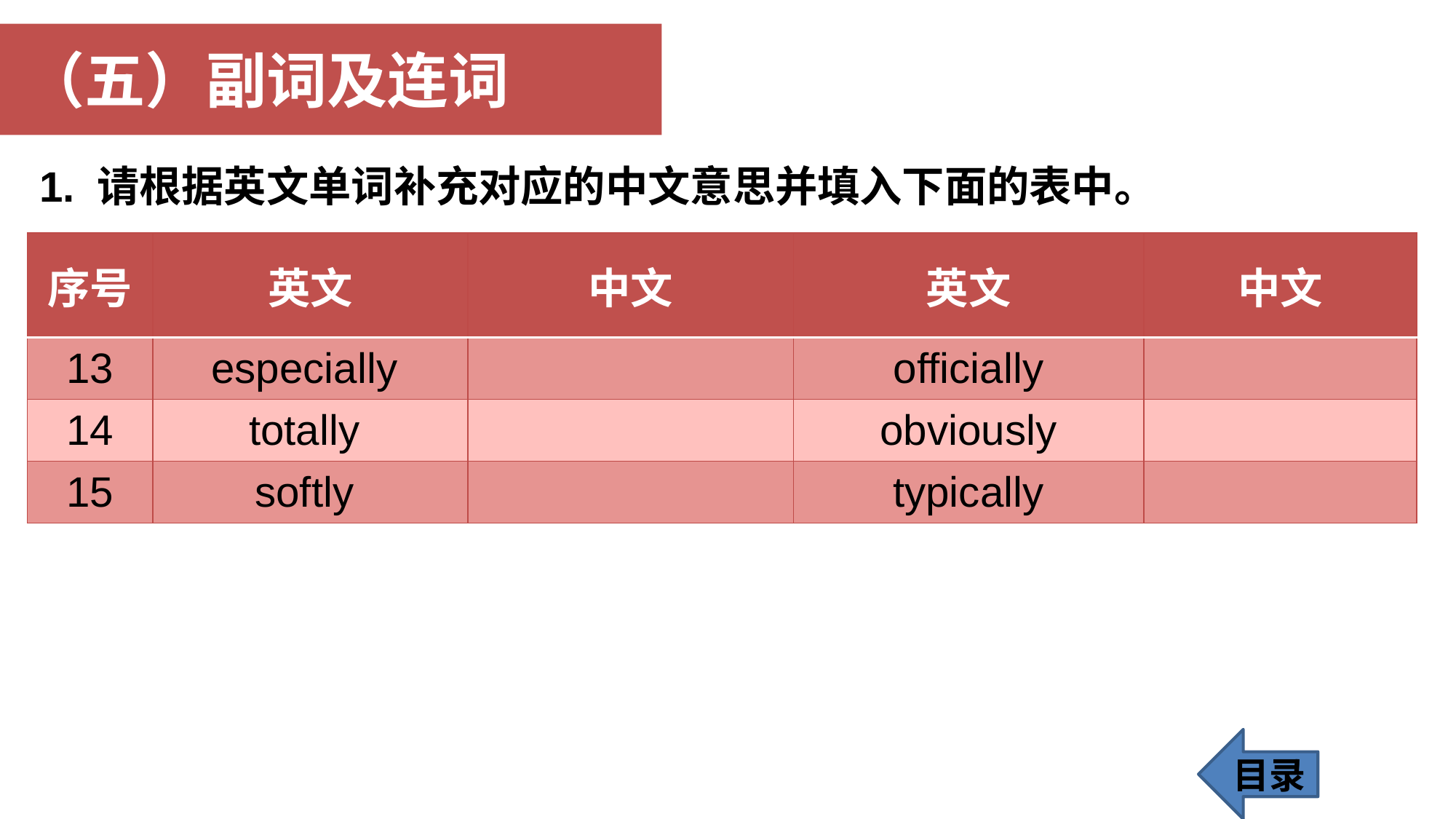

（五）副词及连词
1. 请根据英文单词补充对应的中文意思并填入下面的表中。
| 序号 | 英文 | 中文 | 英文 | 中文 |
| --- | --- | --- | --- | --- |
| 13 | especially |  | officially |  |
| 14 | totally |  | obviously |  |
| 15 | softly |  | typically |  |
目录
130